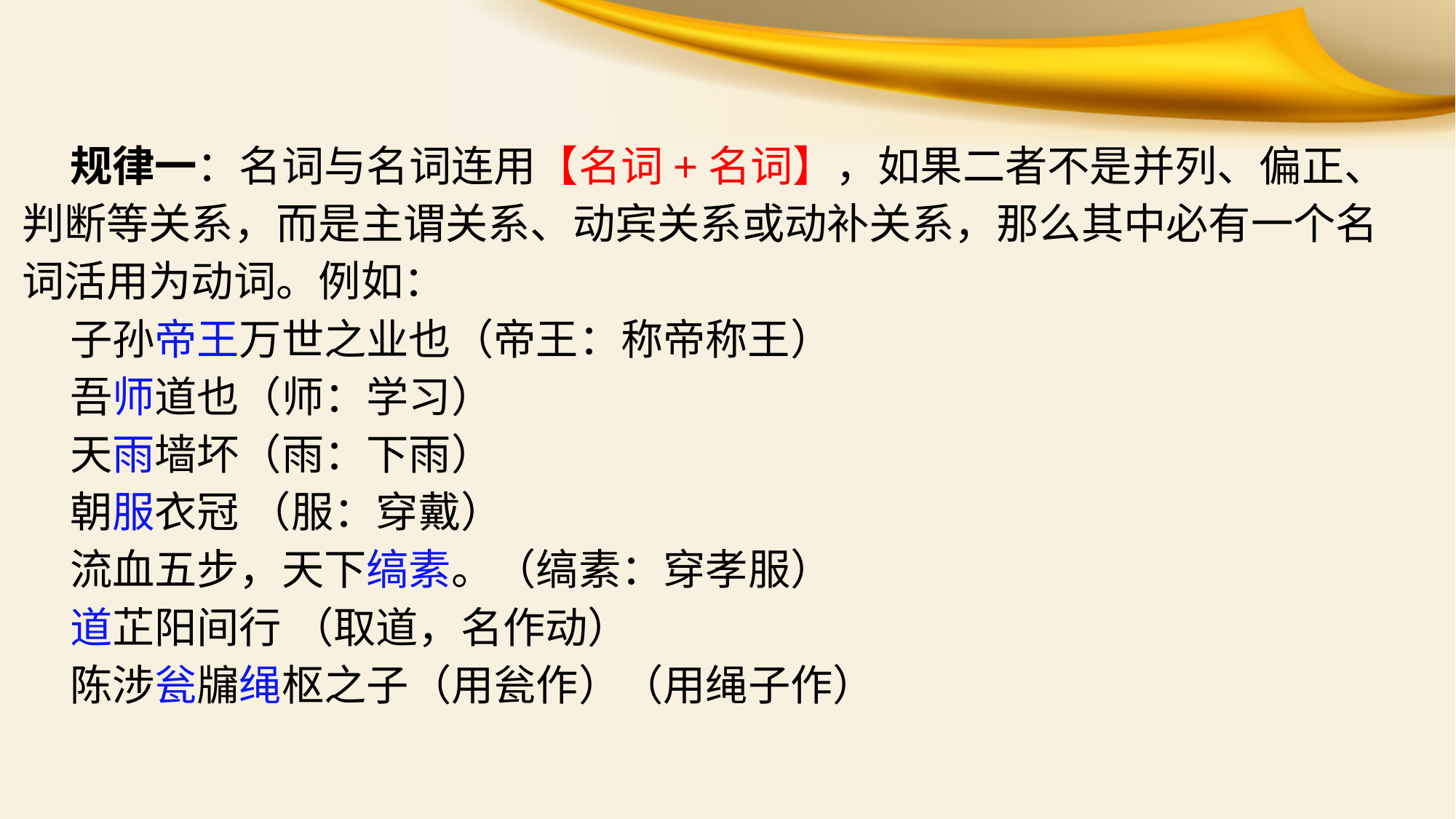

规律一：名词与名词连用【名词+名词】，如果二者不是并列、偏正、判断等关系，而是主谓关系、动宾关系或动补关系，那么其中必有一个名词活用为动词。例如：
    子孙帝王万世之业也（帝王：称帝称王）
    吾师道也（师：学习）
    天雨墙坏（雨：下雨）
    朝服衣冠 （服：穿戴）
    流血五步，天下缟素。（缟素：穿孝服）
    道芷阳间行 （取道，名作动）
    陈涉瓮牖绳枢之子（用瓮作）（用绳子作）